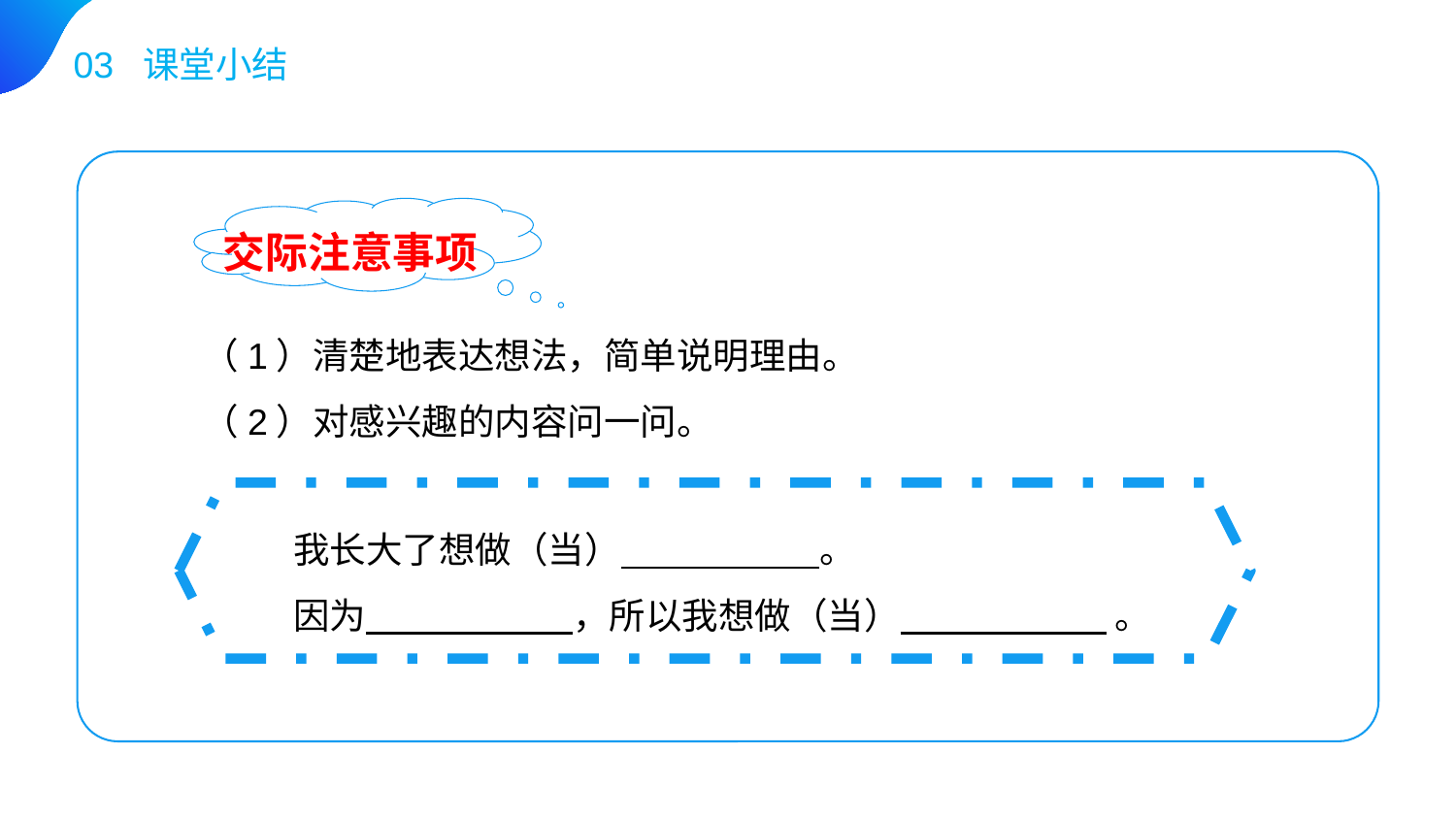

03  课堂小结

交际注意事项
（1）清楚地表达想法，简单说明理由。
（2）对感兴趣的内容问一问。
我长大了想做（当）                        。
因为                         ，所以我想做（当）                          。